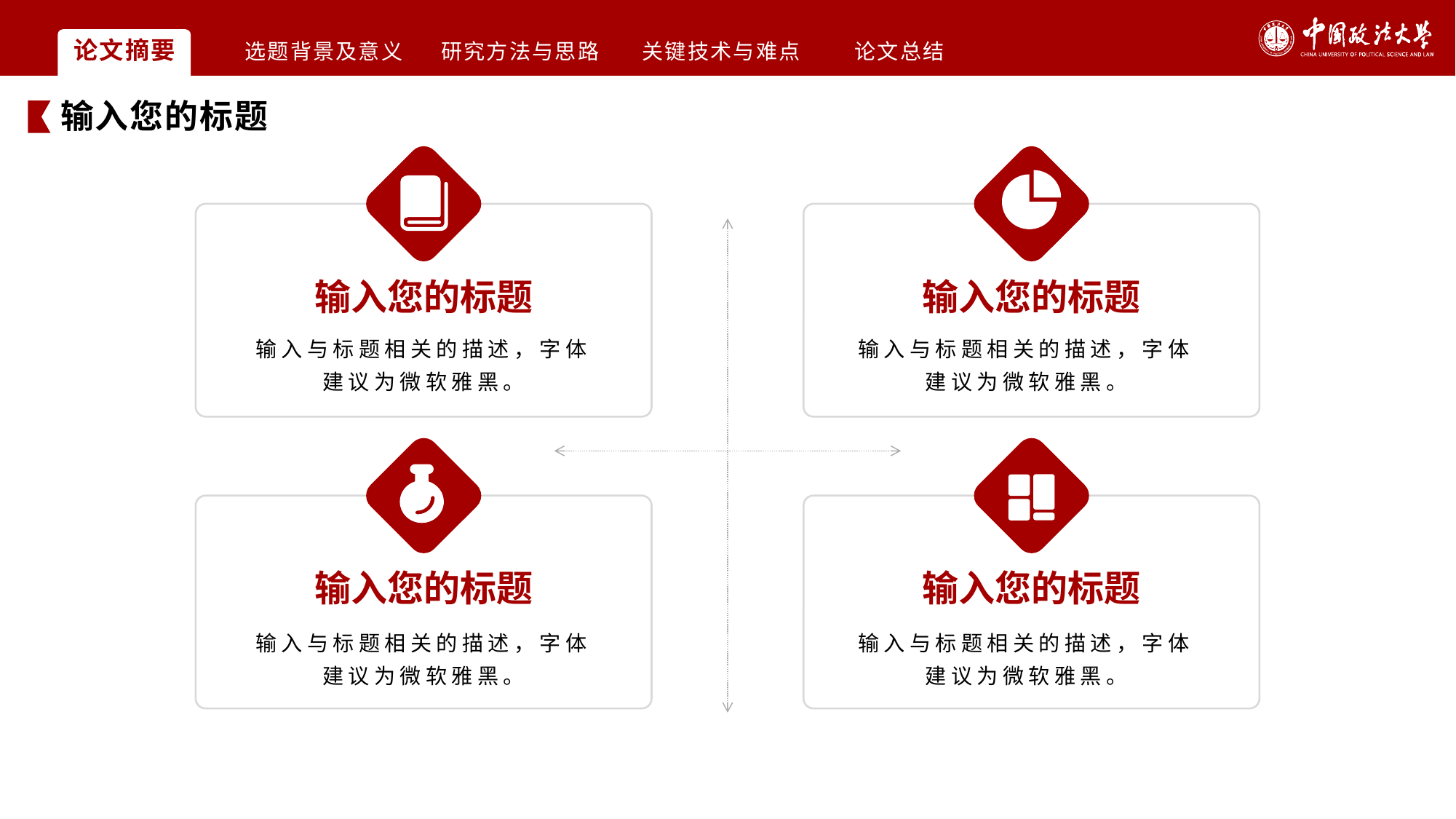

论文摘要
选题背景及意义
研究方法与思路
关键技术与难点
论文总结
输入您的标题

输入您的标题
输入您的标题
输入与标题相关的描述，字体建议为微软雅黑。
输入与标题相关的描述，字体建议为微软雅黑。

输入您的标题
输入您的标题
输入与标题相关的描述，字体建议为微软雅黑。
输入与标题相关的描述，字体建议为微软雅黑。